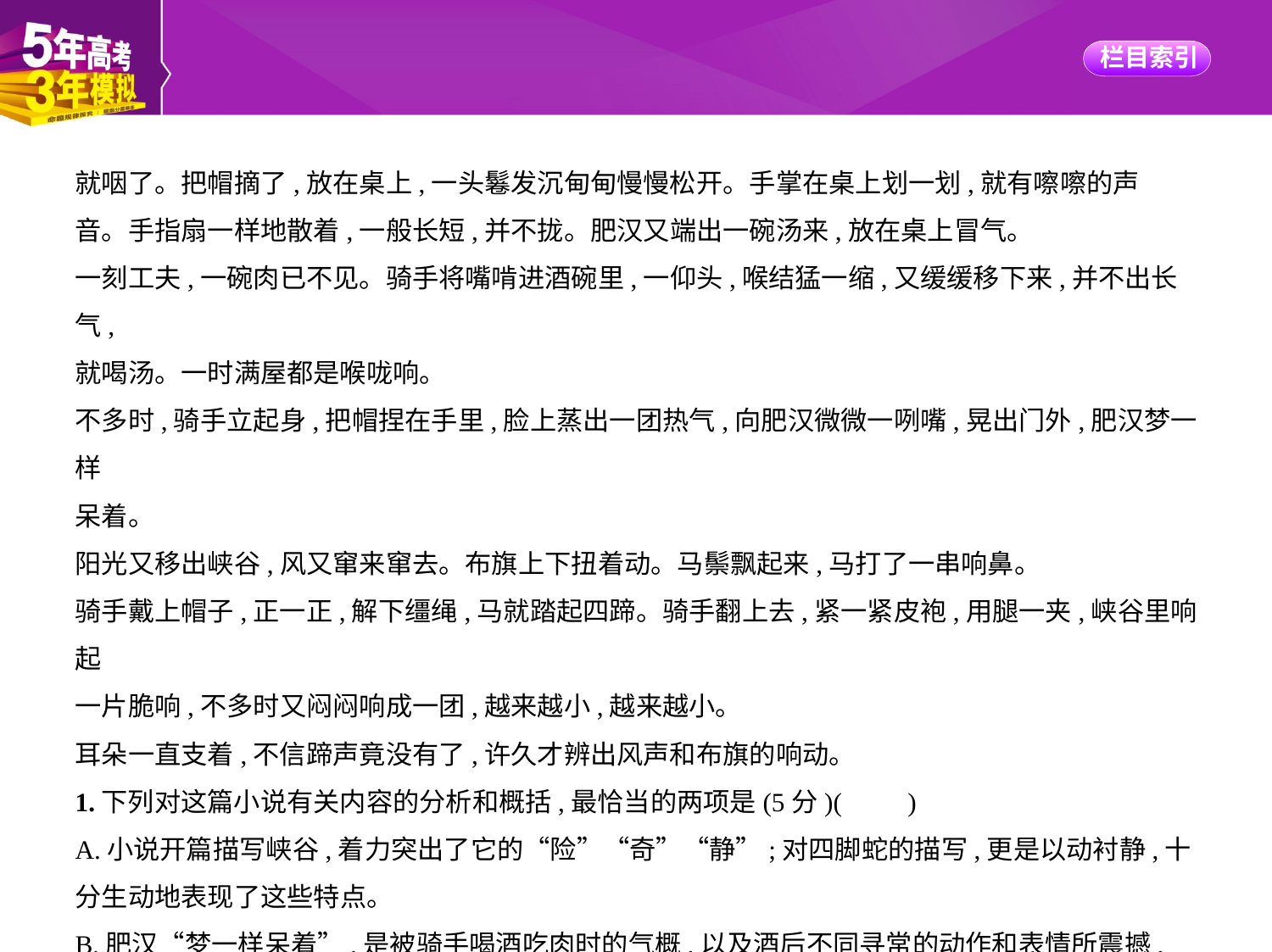

就咽了。把帽摘了,放在桌上,一头鬈发沉甸甸慢慢松开。手掌在桌上划一划,就有嚓嚓的声
音。手指扇一样地散着,一般长短,并不拢。肥汉又端出一碗汤来,放在桌上冒气。
一刻工夫,一碗肉已不见。骑手将嘴啃进酒碗里,一仰头,喉结猛一缩,又缓缓移下来,并不出长气,
就喝汤。一时满屋都是喉咙响。
不多时,骑手立起身,把帽捏在手里,脸上蒸出一团热气,向肥汉微微一咧嘴,晃出门外,肥汉梦一样
呆着。
阳光又移出峡谷,风又窜来窜去。布旗上下扭着动。马鬃飘起来,马打了一串响鼻。
骑手戴上帽子,正一正,解下缰绳,马就踏起四蹄。骑手翻上去,紧一紧皮袍,用腿一夹,峡谷里响起
一片脆响,不多时又闷闷响成一团,越来越小,越来越小。
耳朵一直支着,不信蹄声竟没有了,许久才辨出风声和布旗的响动。
1.下列对这篇小说有关内容的分析和概括,最恰当的两项是(5分)(　　)
A.小说开篇描写峡谷,着力突出了它的“险”“奇”“静”;对四脚蛇的描写,更是以动衬静,十
分生动地表现了这些特点。
B.肥汉“梦一样呆着”,是被骑手喝酒吃肉时的气概,以及酒后不同寻常的动作和表情所震撼,
“呆”突出了肥汉的性格特征。